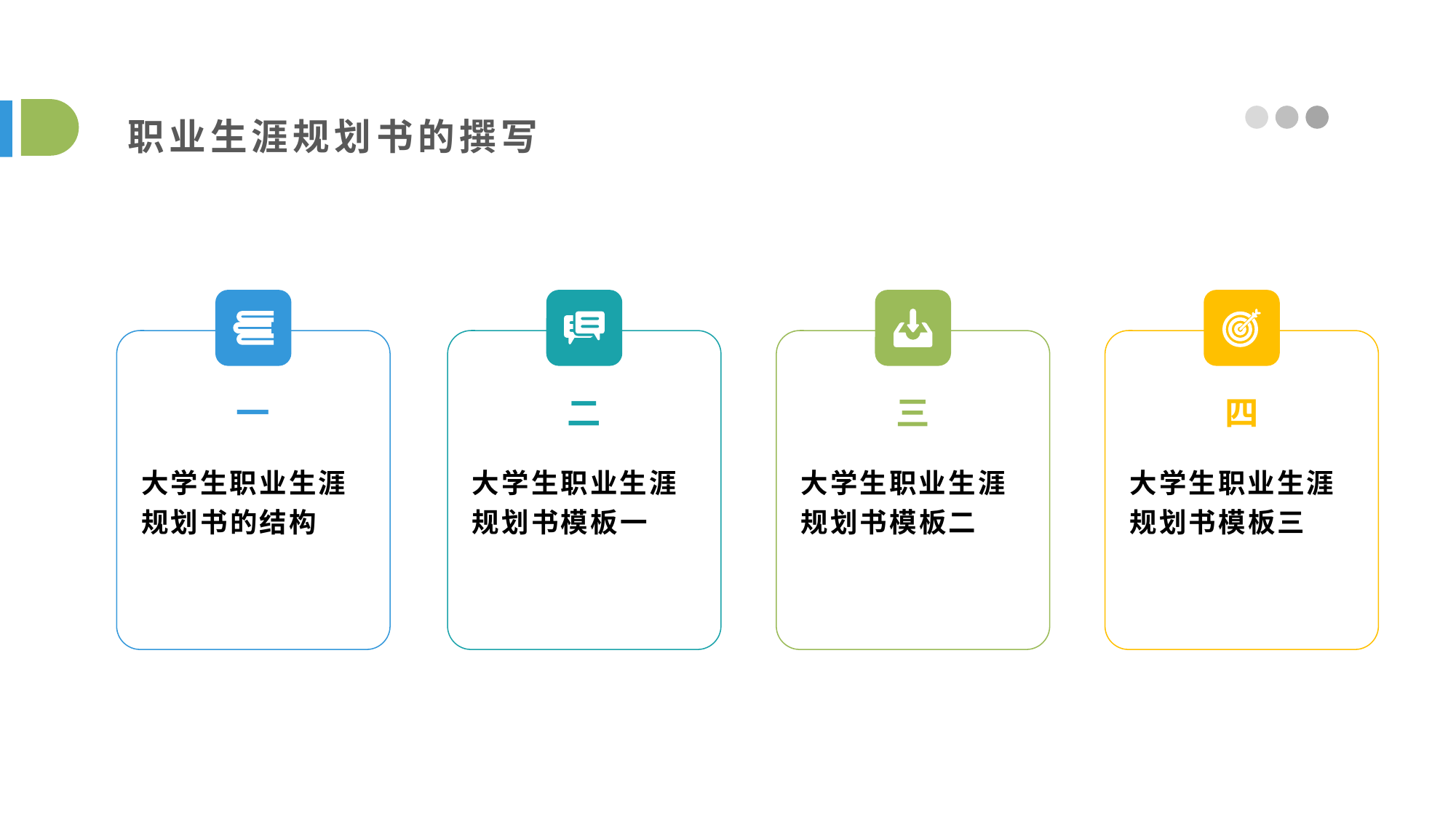

职业生涯规划书的撰写

一
二
三
四
大学生职业生涯规划书的结构
大学生职业生涯规划书模板一
大学生职业生涯规划书模板二
大学生职业生涯规划书模板三